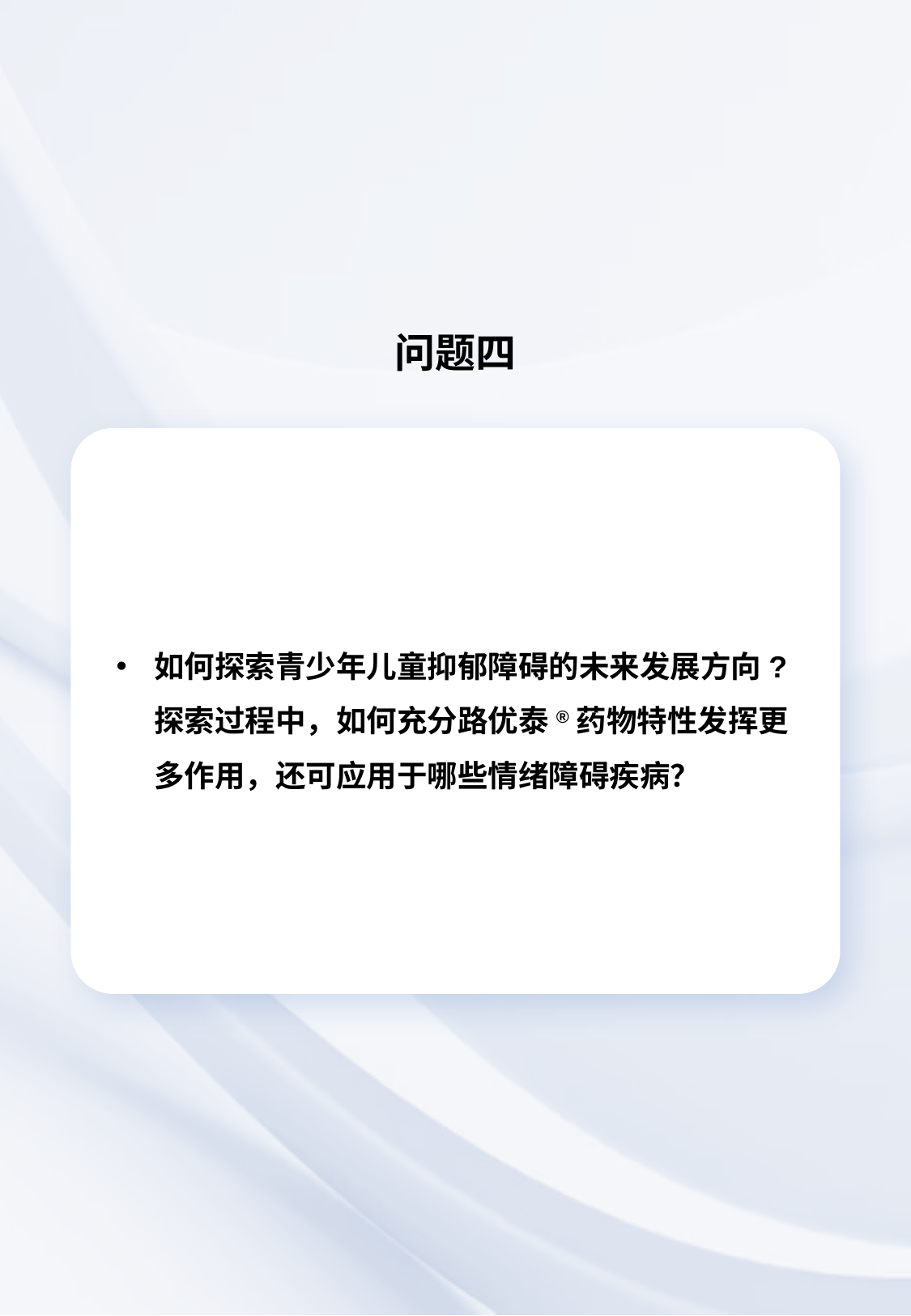

问题四

如何探索青少年儿童抑郁障碍的未来发展方向?探索过程中，如何充分路优泰®药物特性发挥更多作用，还可应用于哪些情绪障碍疾病？